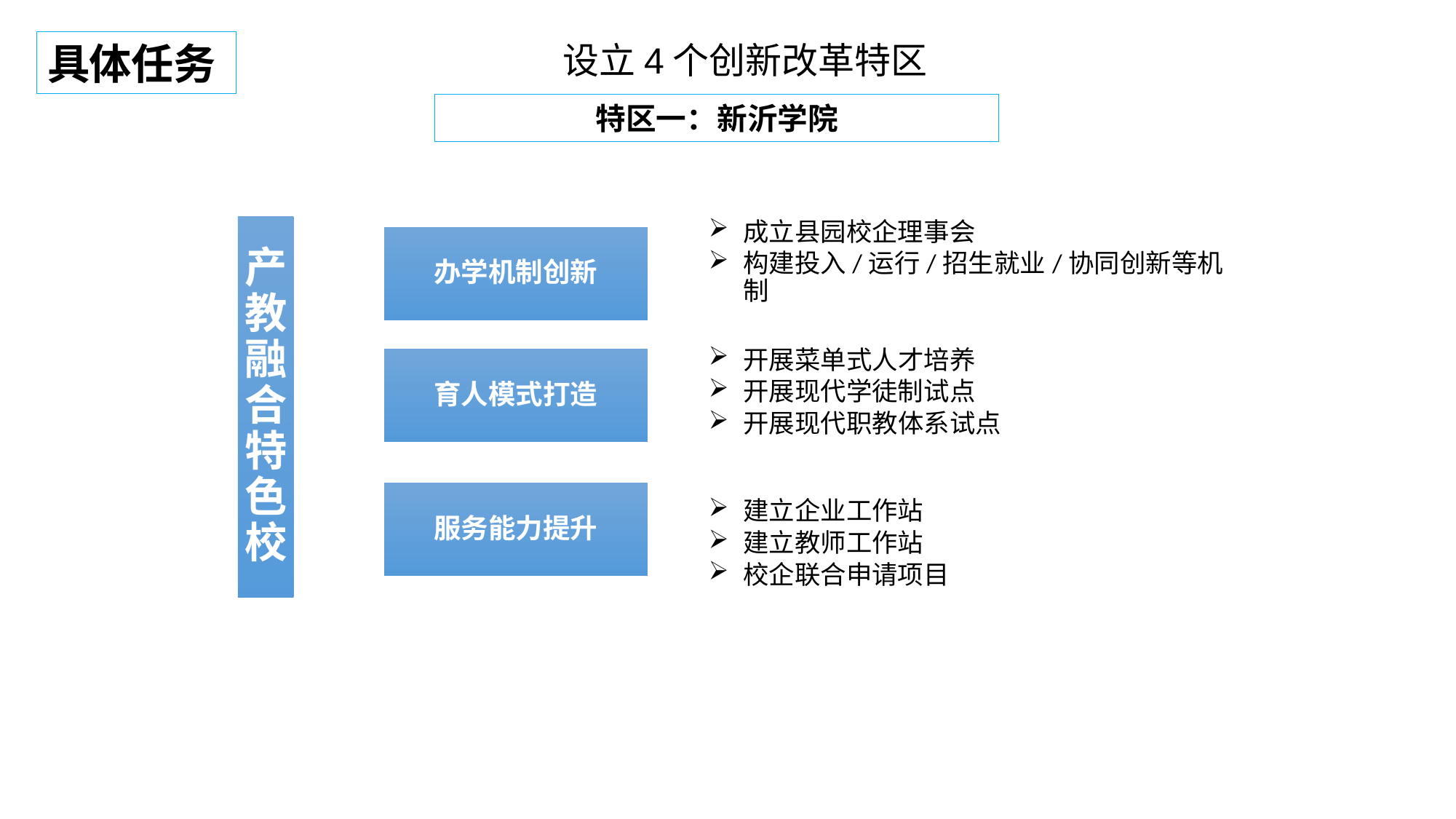

具体任务
设立4个创新改革特区
特区一：新沂学院
成立县园校企理事会
构建投入/运行/招生就业/协同创新等机制
产教融合特色校
办学机制创新
开展菜单式人才培养
开展现代学徒制试点
开展现代职教体系试点
育人模式打造
服务能力提升
建立企业工作站
建立教师工作站
校企联合申请项目